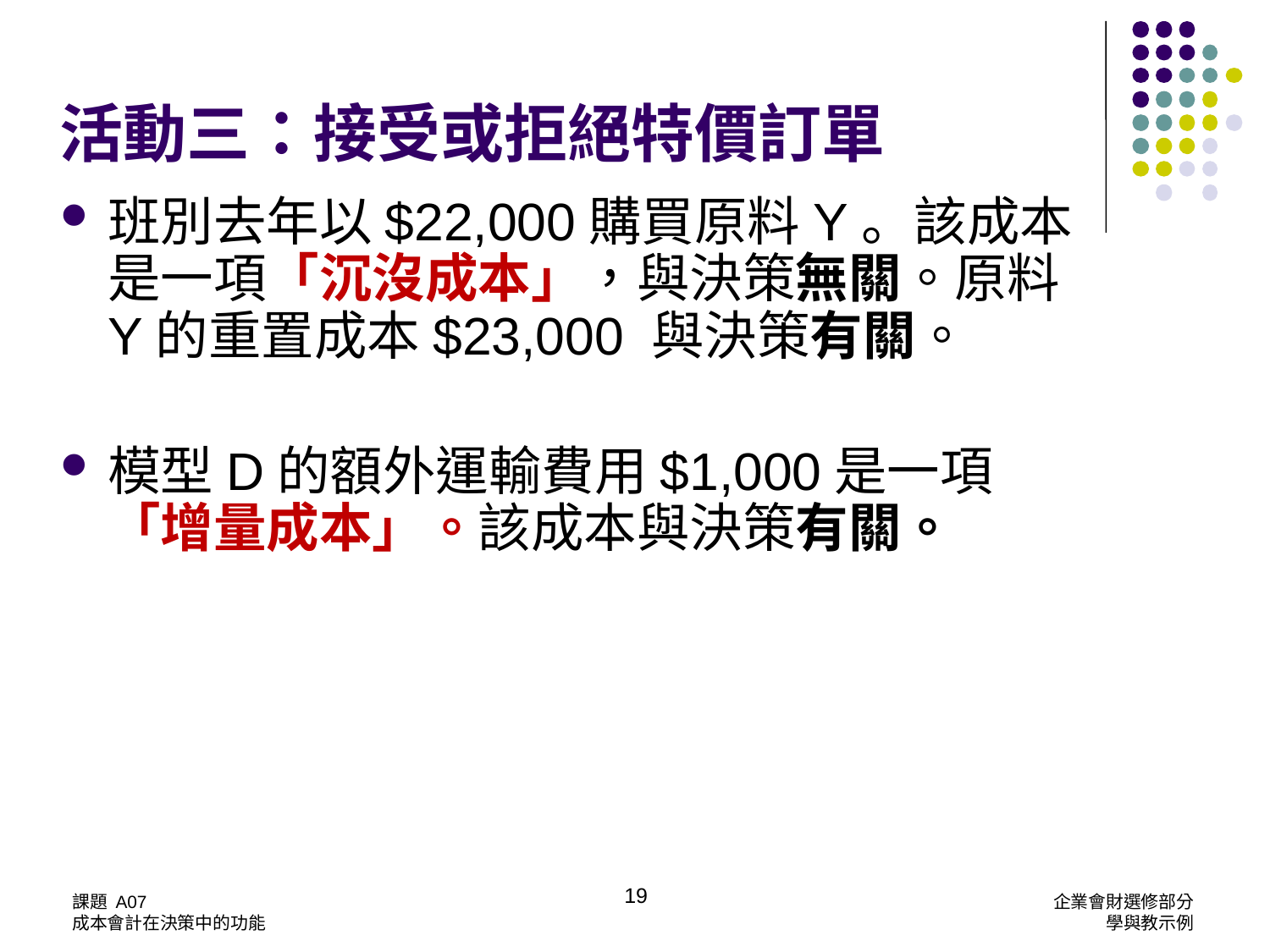

活動三：接受或拒絕特價訂單
班別去年以$22,000購買原料Y。該成本是一項「沉沒成本」，與決策無關。原料Y的重置成本$23,000 與決策有關。

模型D的額外運輸費用$1,000是一項「增量成本」。該成本與決策有關。

19